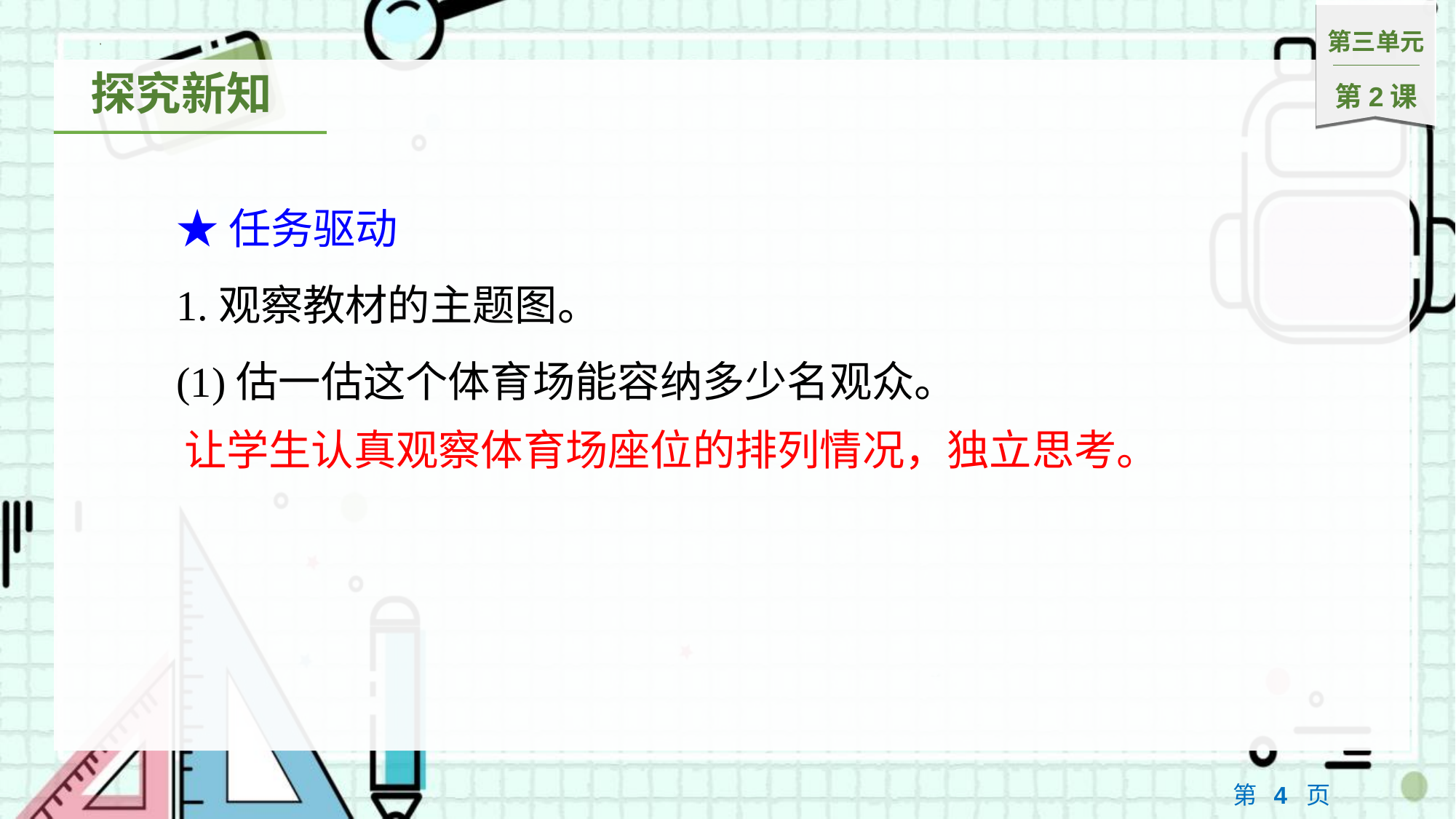

★任务驱动
1.观察教材的主题图。
(1)估一估这个体育场能容纳多少名观众。
让学生认真观察体育场座位的排列情况，独立思考。